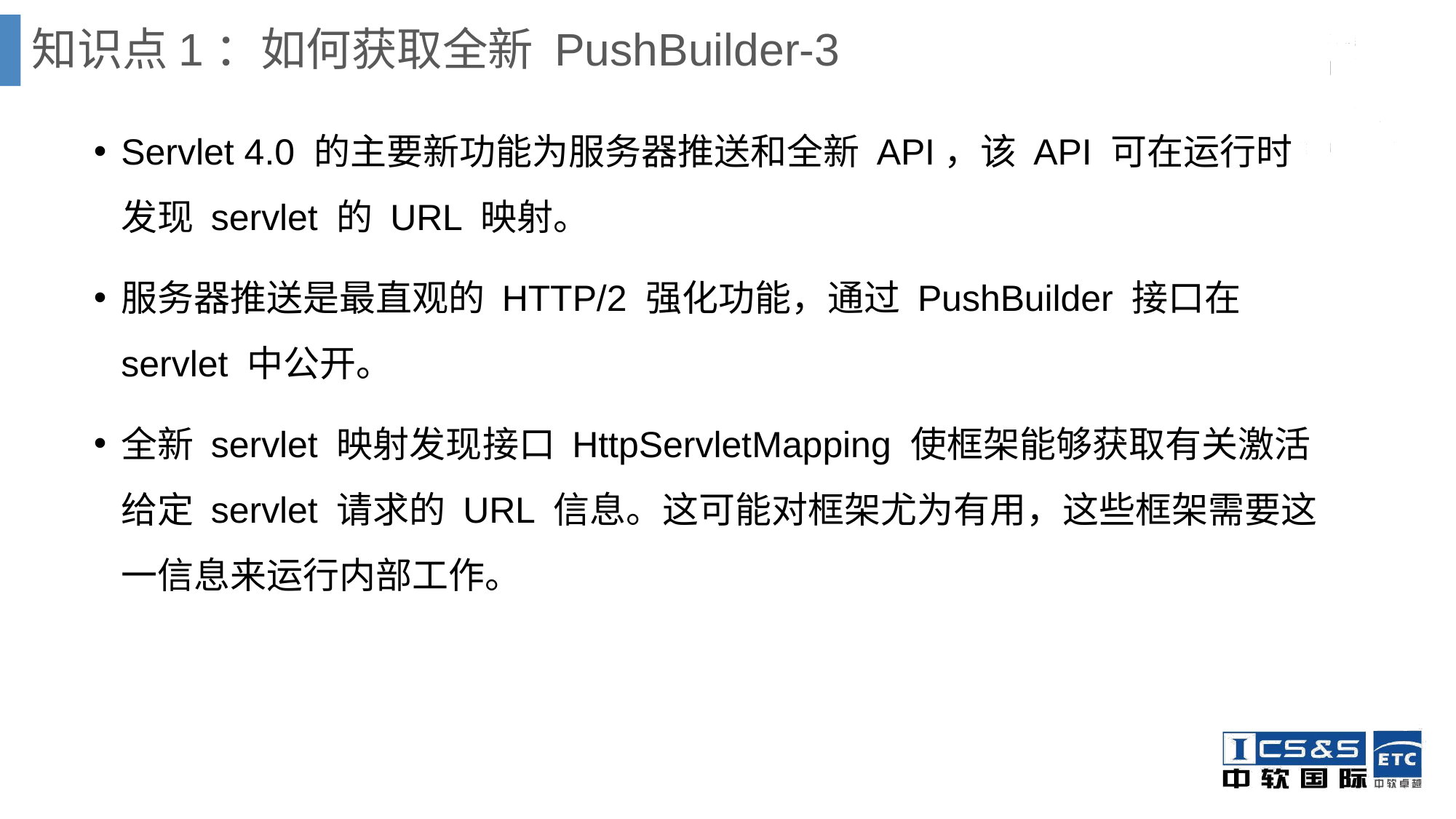

# 知识点1：如何获取全新 PushBuilder-3
Servlet 4.0 的主要新功能为服务器推送和全新 API，该 API 可在运行时发现 servlet 的 URL 映射。
服务器推送是最直观的 HTTP/2 强化功能，通过 PushBuilder 接口在 servlet 中公开。
全新 servlet 映射发现接口 HttpServletMapping 使框架能够获取有关激活给定 servlet 请求的 URL 信息。这可能对框架尤为有用，这些框架需要这一信息来运行内部工作。